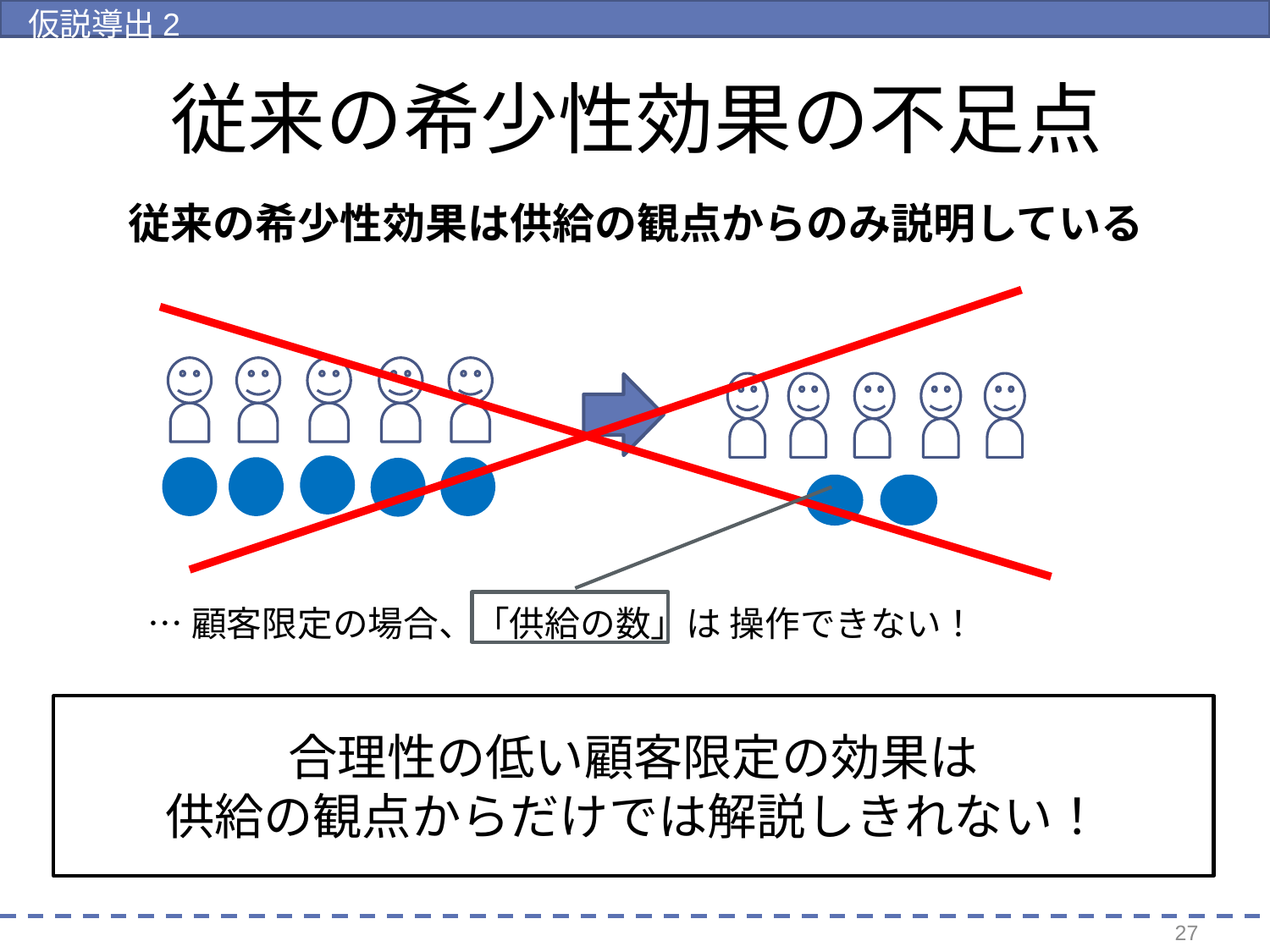

仮説導出2
# 従来の希少性効果の不足点
従来の希少性効果は供給の観点からのみ説明している

…顧客限定の場合、「供給の数」は 操作できない！
合理性の低い顧客限定の効果は
供給の観点からだけでは解説しきれない！